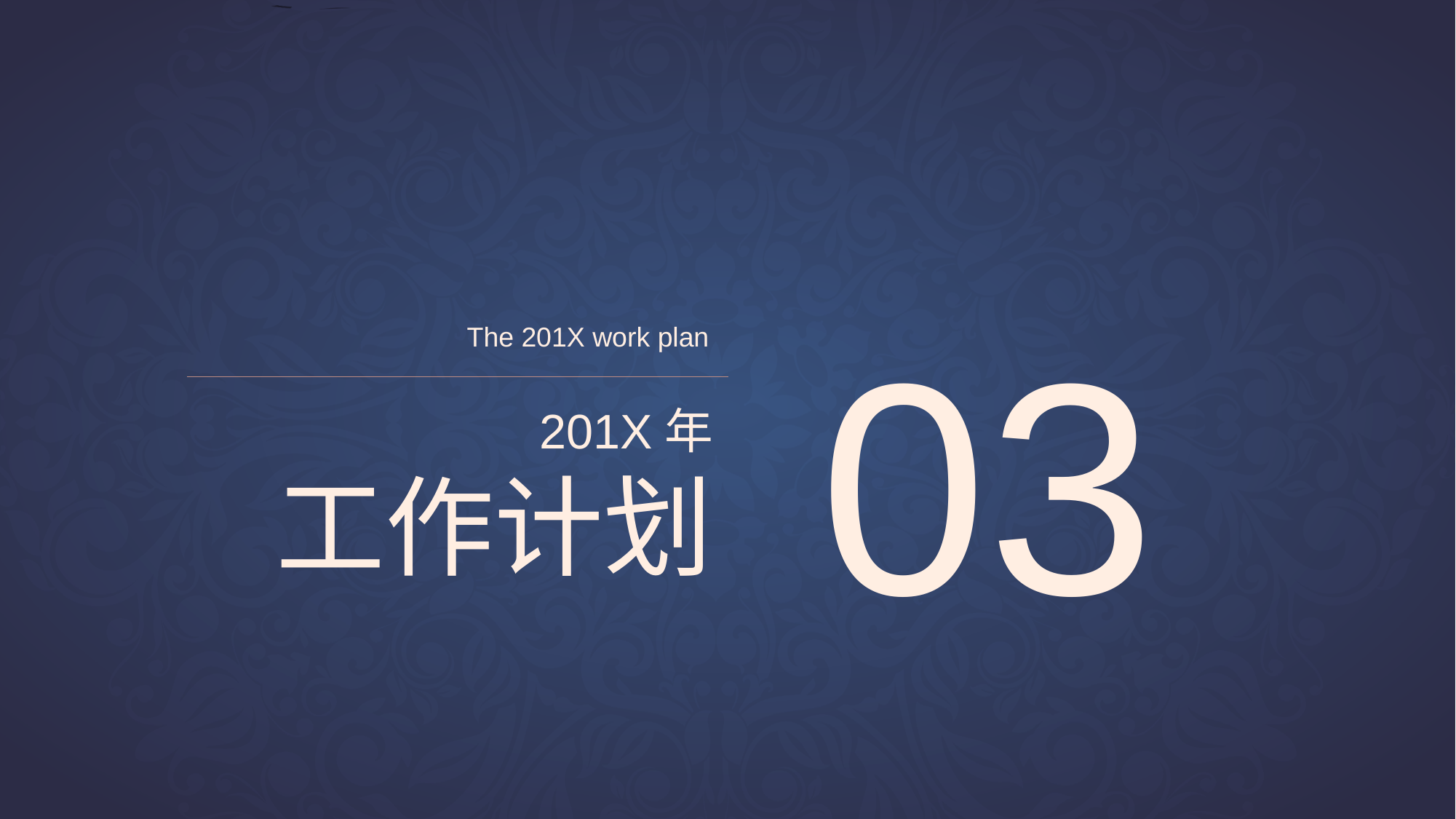

The 201X work plan
201X年
工作计划
03
The 201X work plan
201X年
工作计划